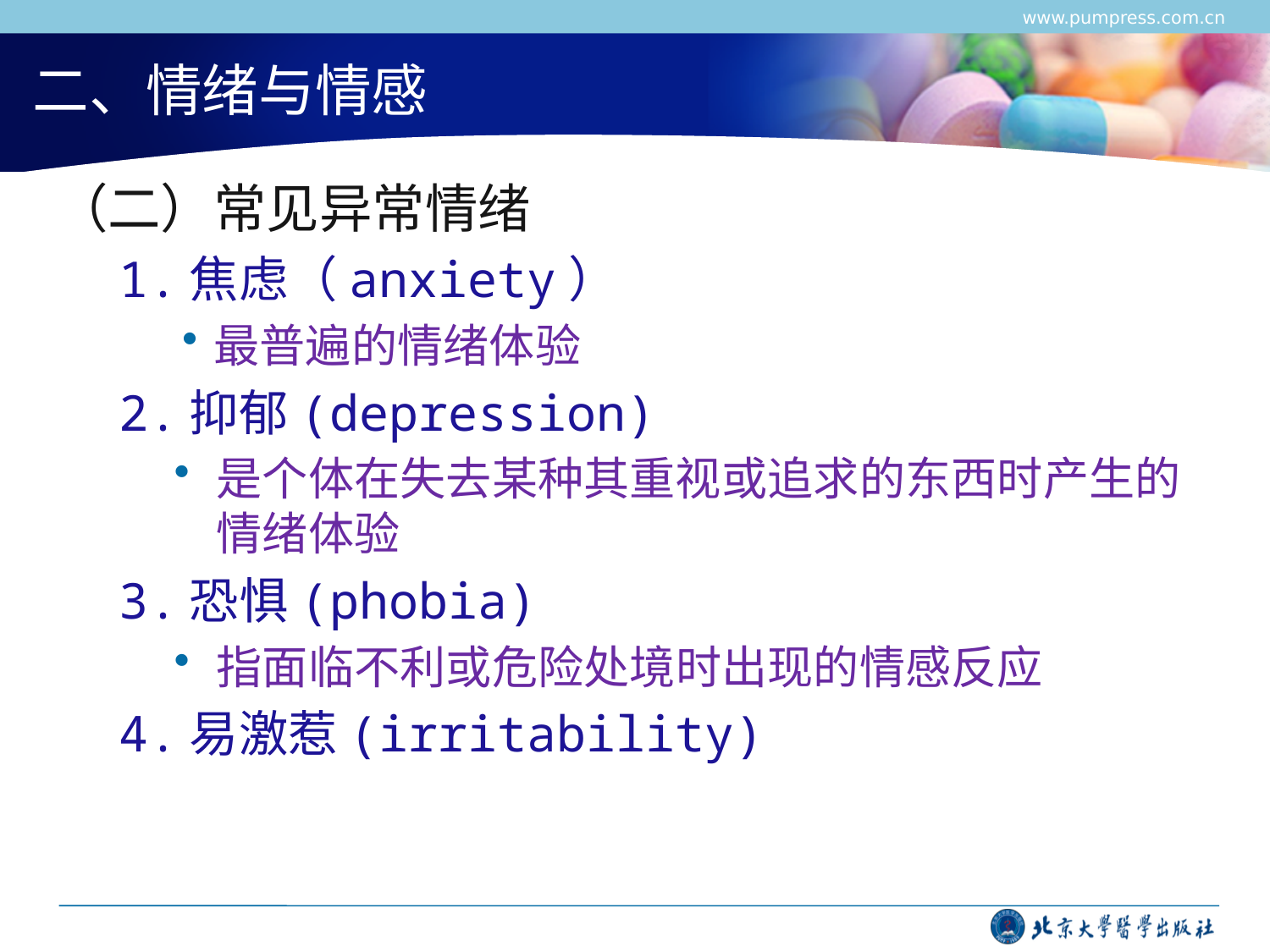

www.pumpress.com.cn
# 二、情绪与情感
（二）常见异常情绪
1.焦虑（anxiety）
最普遍的情绪体验
2.抑郁(depression)
是个体在失去某种其重视或追求的东西时产生的情绪体验
3.恐惧(phobia)
指面临不利或危险处境时出现的情感反应
4.易激惹(irritability)